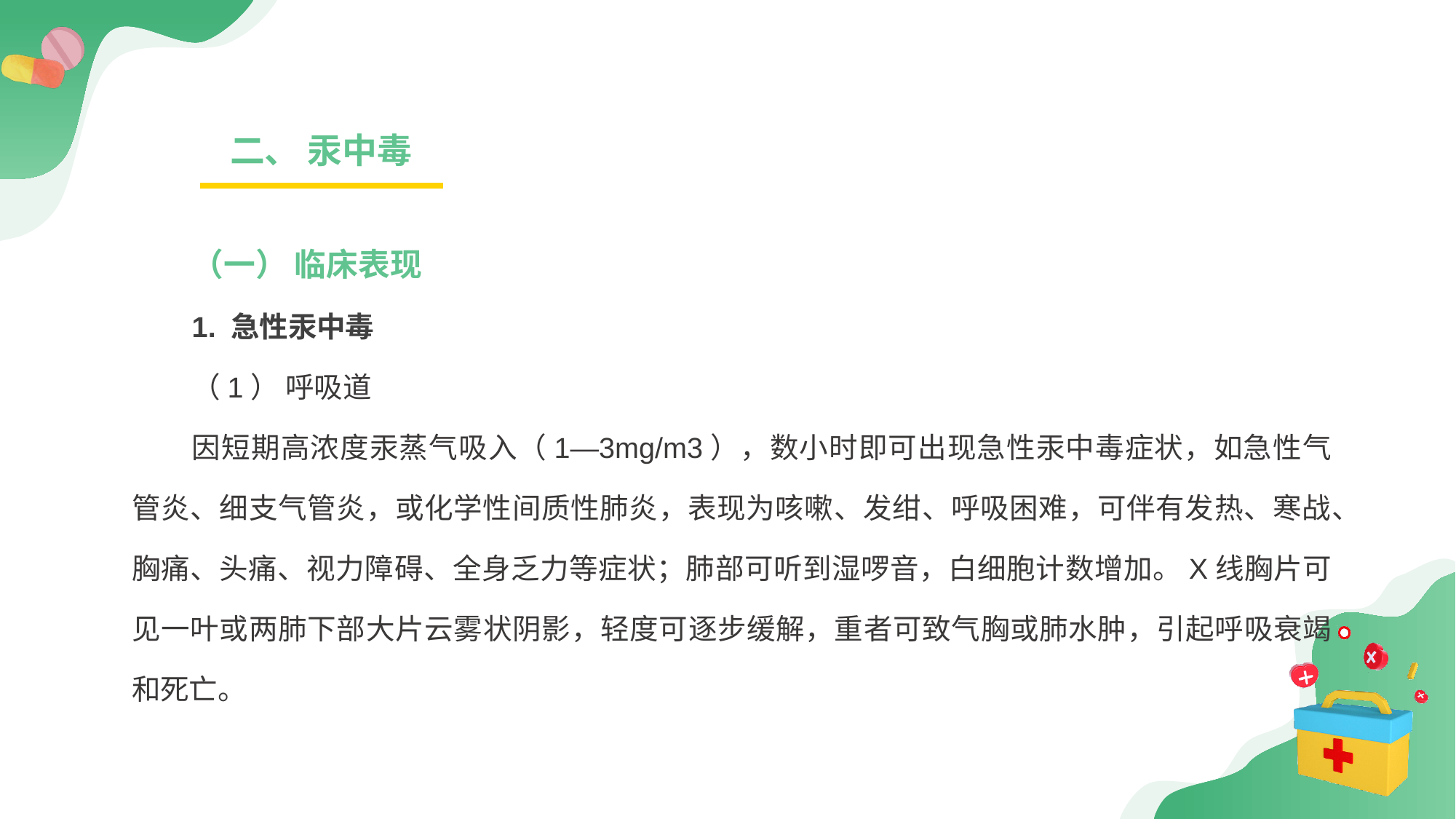

二、 汞中毒
（一） 临床表现
1. 急性汞中毒
（1） 呼吸道
因短期高浓度汞蒸气吸入（1—3mg/m3），数小时即可出现急性汞中毒症状，如急性气管炎、细支气管炎，或化学性间质性肺炎，表现为咳嗽、发绀、呼吸困难，可伴有发热、寒战、胸痛、头痛、视力障碍、全身乏力等症状；肺部可听到湿啰音，白细胞计数增加。X线胸片可见一叶或两肺下部大片云雾状阴影，轻度可逐步缓解，重者可致气胸或肺水肿，引起呼吸衰竭和死亡。